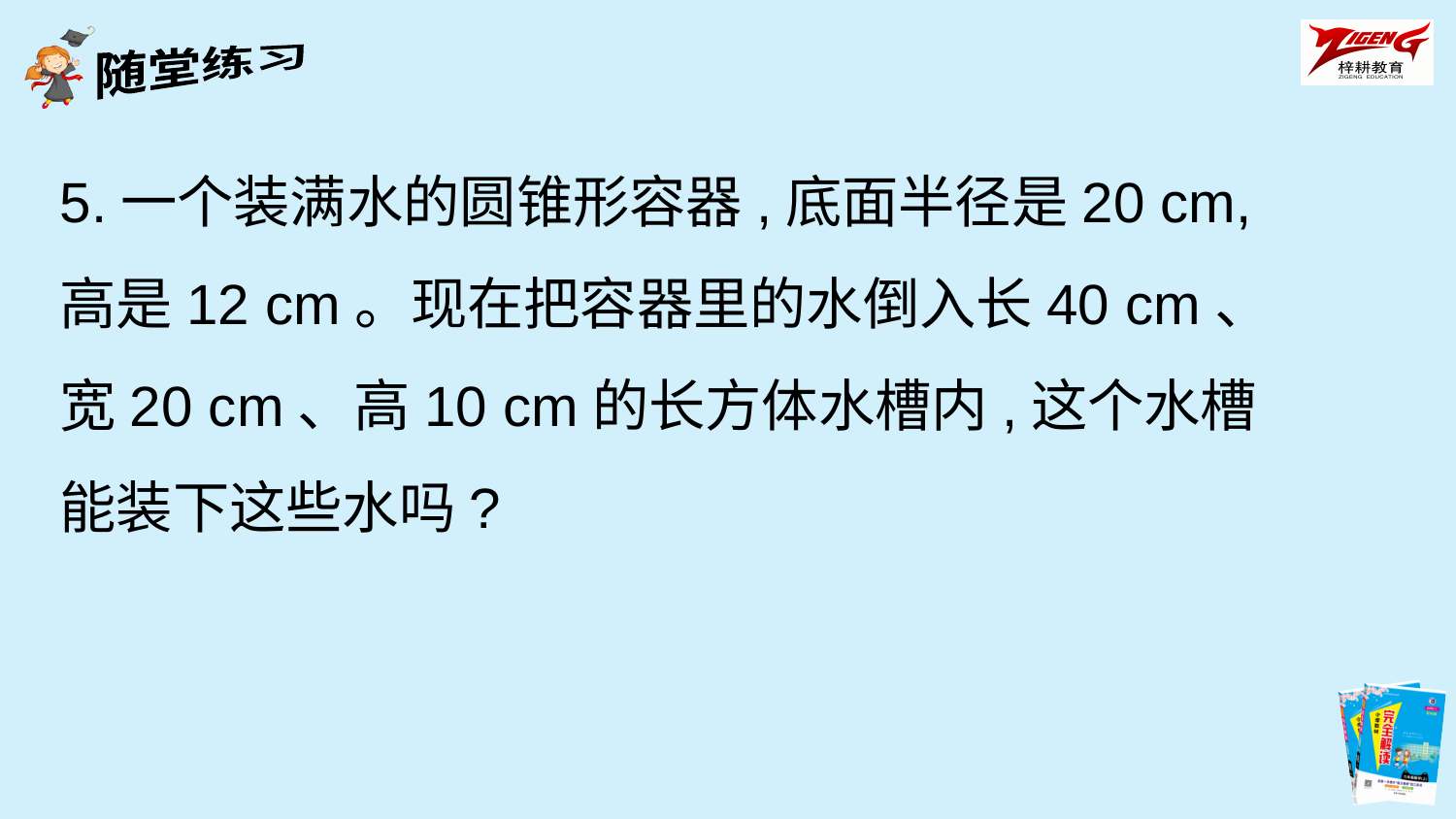

5.一个装满水的圆锥形容器,底面半径是20 cm,高是12 cm。现在把容器里的水倒入长40 cm、宽20 cm、高10 cm的长方体水槽内,这个水槽能装下这些水吗?